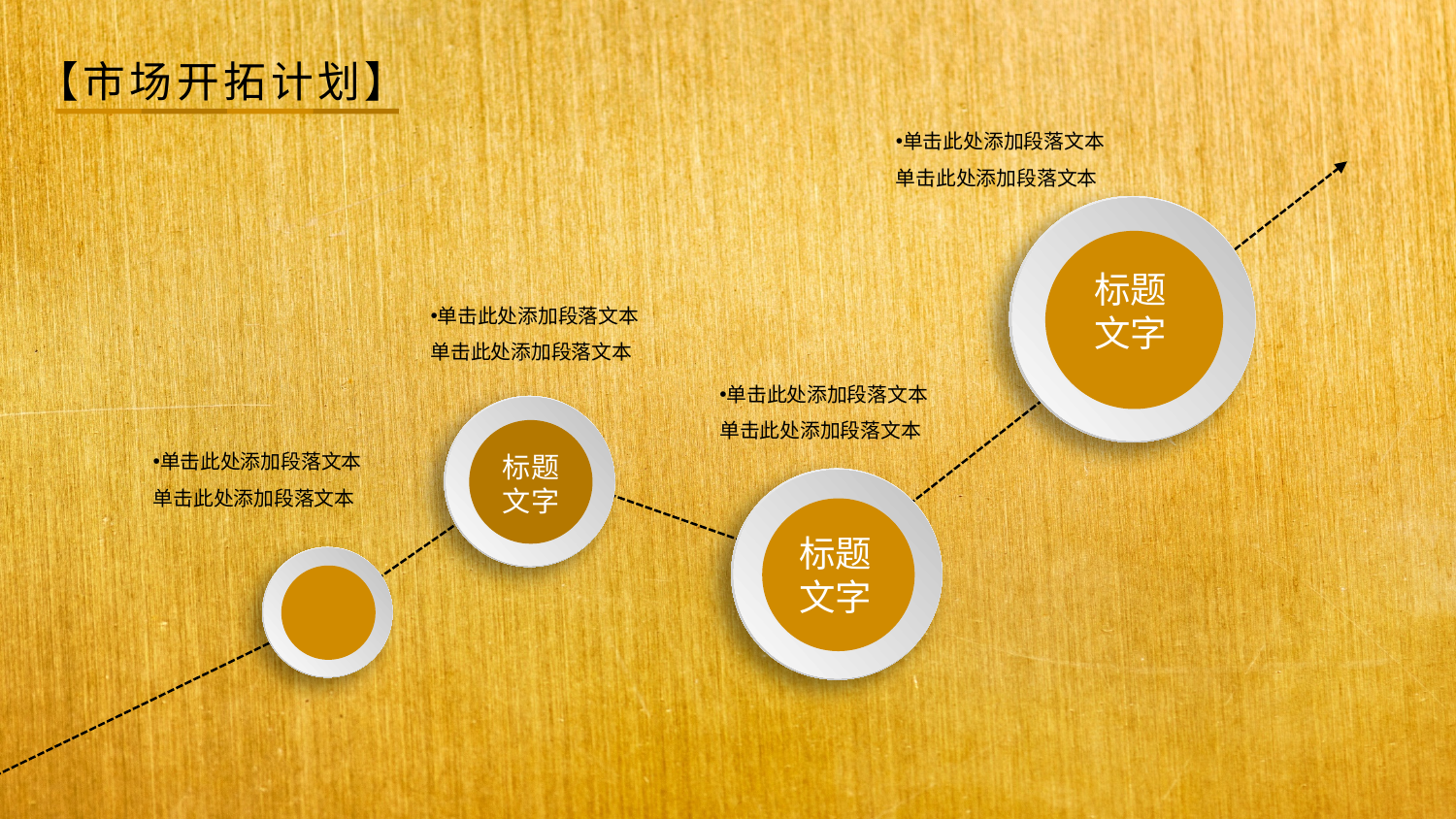

【市场开拓计划】

单击此处添加段落文本单击此处添加段落文本

标题
文字
单击此处添加段落文本单击此处添加段落文本
单击此处添加段落文本单击此处添加段落文本

标题
文字
单击此处添加段落文本单击此处添加段落文本

标题
文字